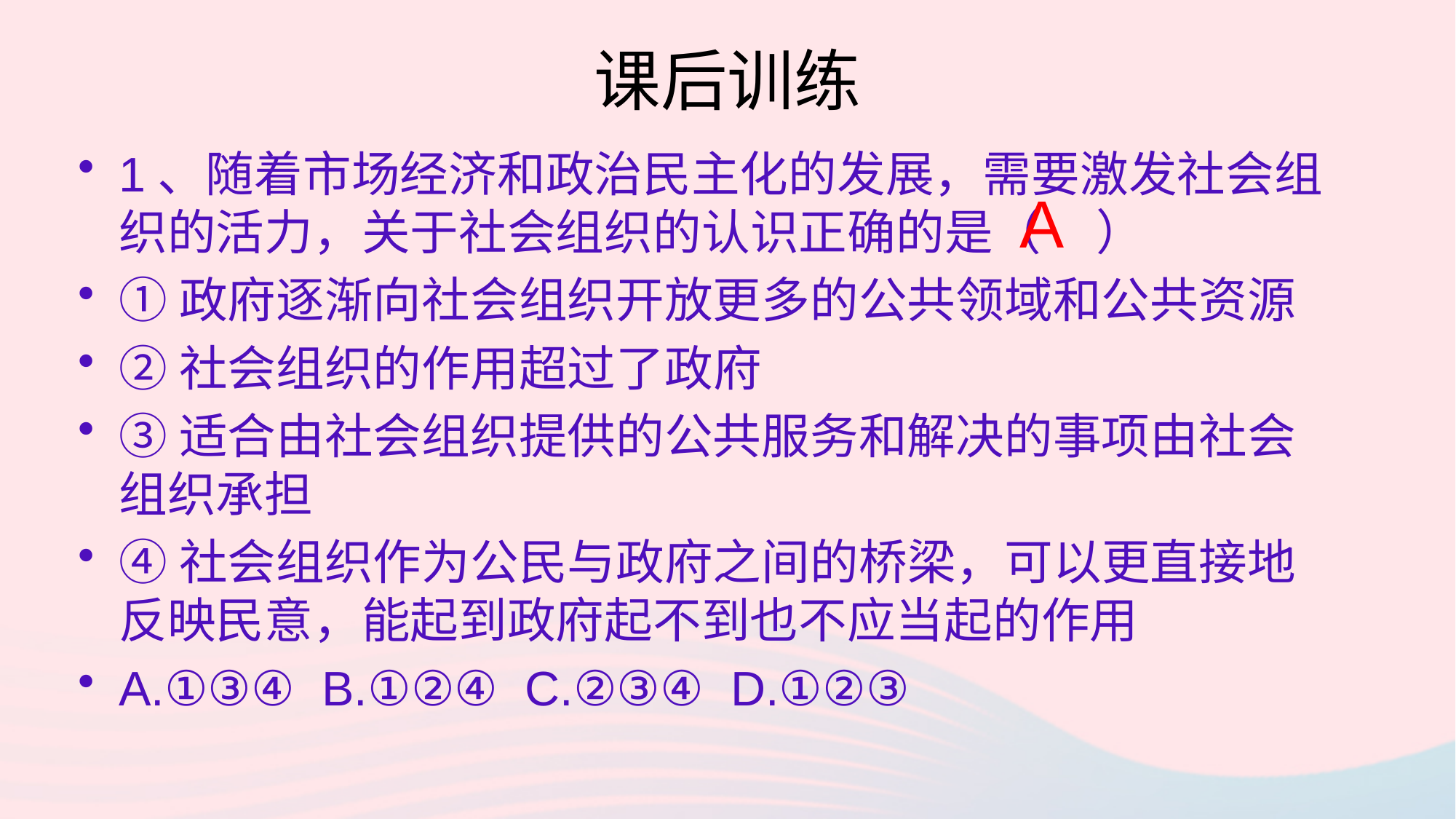

# 课后训练
1、随着市场经济和政治民主化的发展，需要激发社会组织的活力，关于社会组织的认识正确的是（     ）
①政府逐渐向社会组织开放更多的公共领域和公共资源
②社会组织的作用超过了政府
③适合由社会组织提供的公共服务和解决的事项由社会组织承担
④社会组织作为公民与政府之间的桥梁，可以更直接地反映民意，能起到政府起不到也不应当起的作用
A.①③④  B.①②④  C.②③④  D.①②③
A